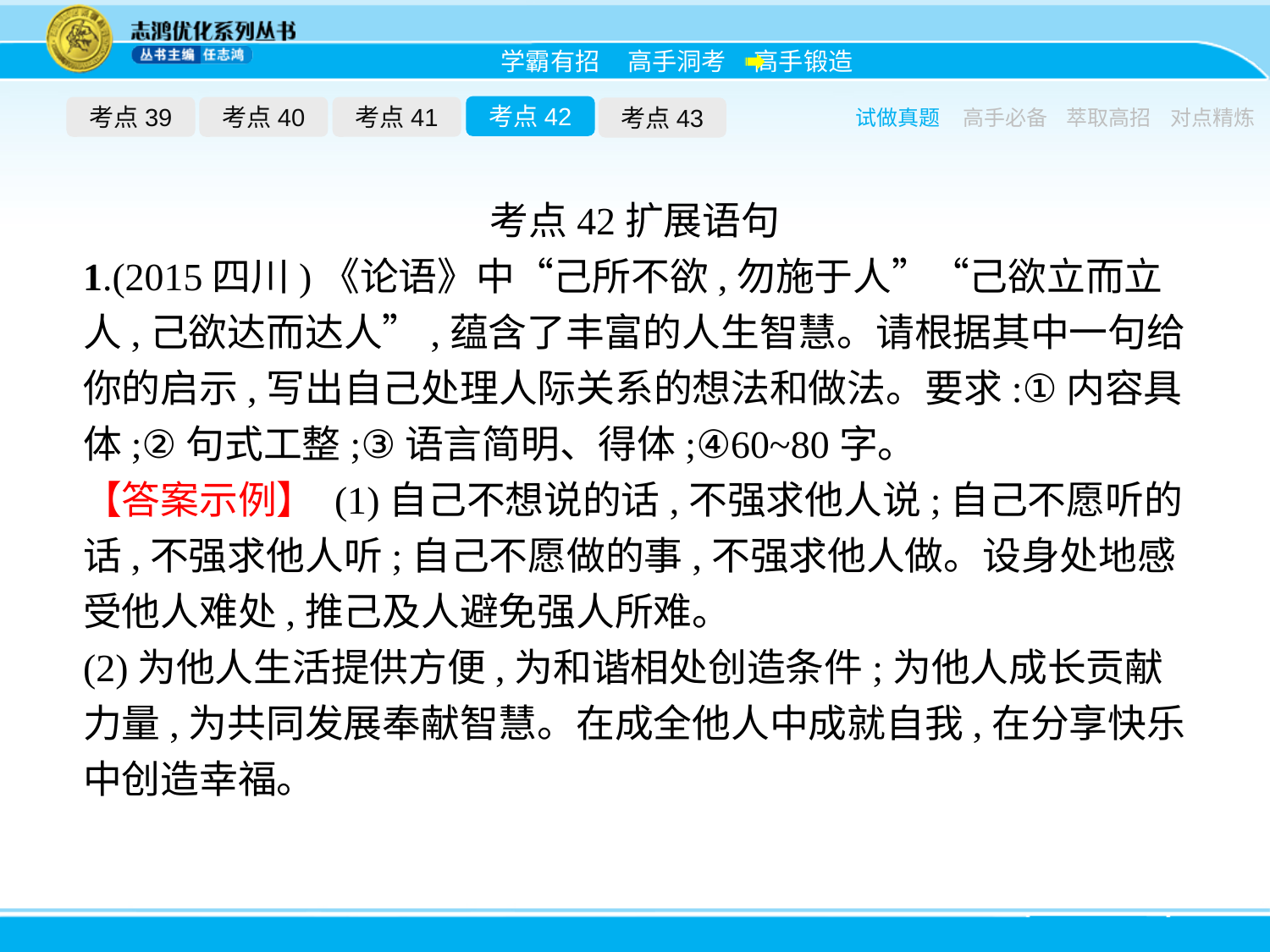

考点42
考点39
考点40
考点41
考点43
试做真题
高手必备
萃取高招
对点精炼
考点42扩展语句
1.(2015四川)《论语》中“己所不欲,勿施于人”“己欲立而立人,己欲达而达人”,蕴含了丰富的人生智慧。请根据其中一句给你的启示,写出自己处理人际关系的想法和做法。要求:①内容具体;②句式工整;③语言简明、得体;④60~80字。
【答案示例】 (1)自己不想说的话,不强求他人说;自己不愿听的话,不强求他人听;自己不愿做的事,不强求他人做。设身处地感受他人难处,推己及人避免强人所难。
(2)为他人生活提供方便,为和谐相处创造条件;为他人成长贡献力量,为共同发展奉献智慧。在成全他人中成就自我,在分享快乐中创造幸福。